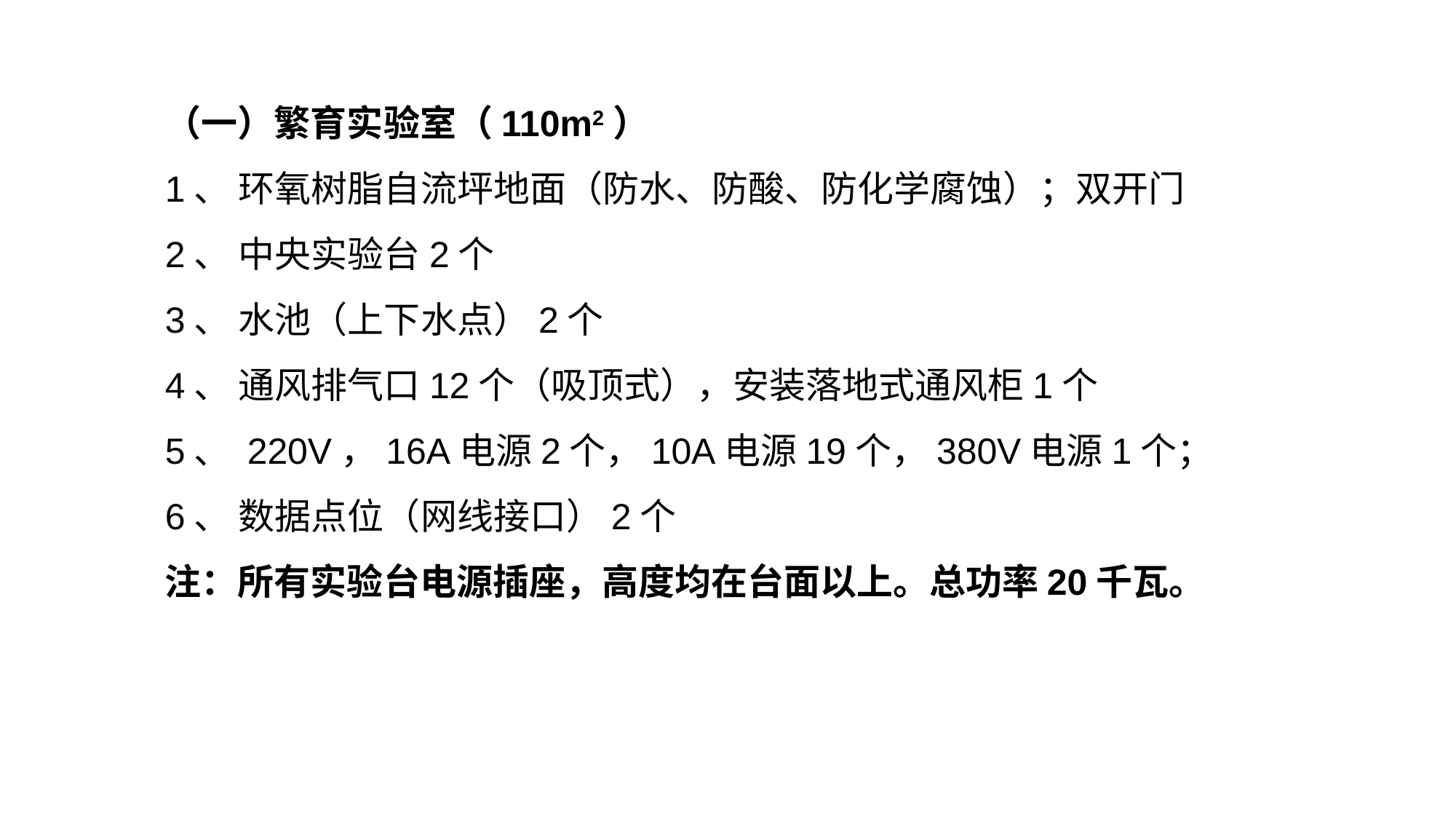

（一）繁育实验室（110m2）
1、 环氧树脂自流坪地面（防水、防酸、防化学腐蚀）；双开门
2、 中央实验台2个
3、 水池（上下水点）2个
4、 通风排气口12个（吸顶式），安装落地式通风柜1个
5、 220V，16A电源2个，10A电源19个，380V电源1个；
6、 数据点位（网线接口）2个
注：所有实验台电源插座，高度均在台面以上。总功率20千瓦。